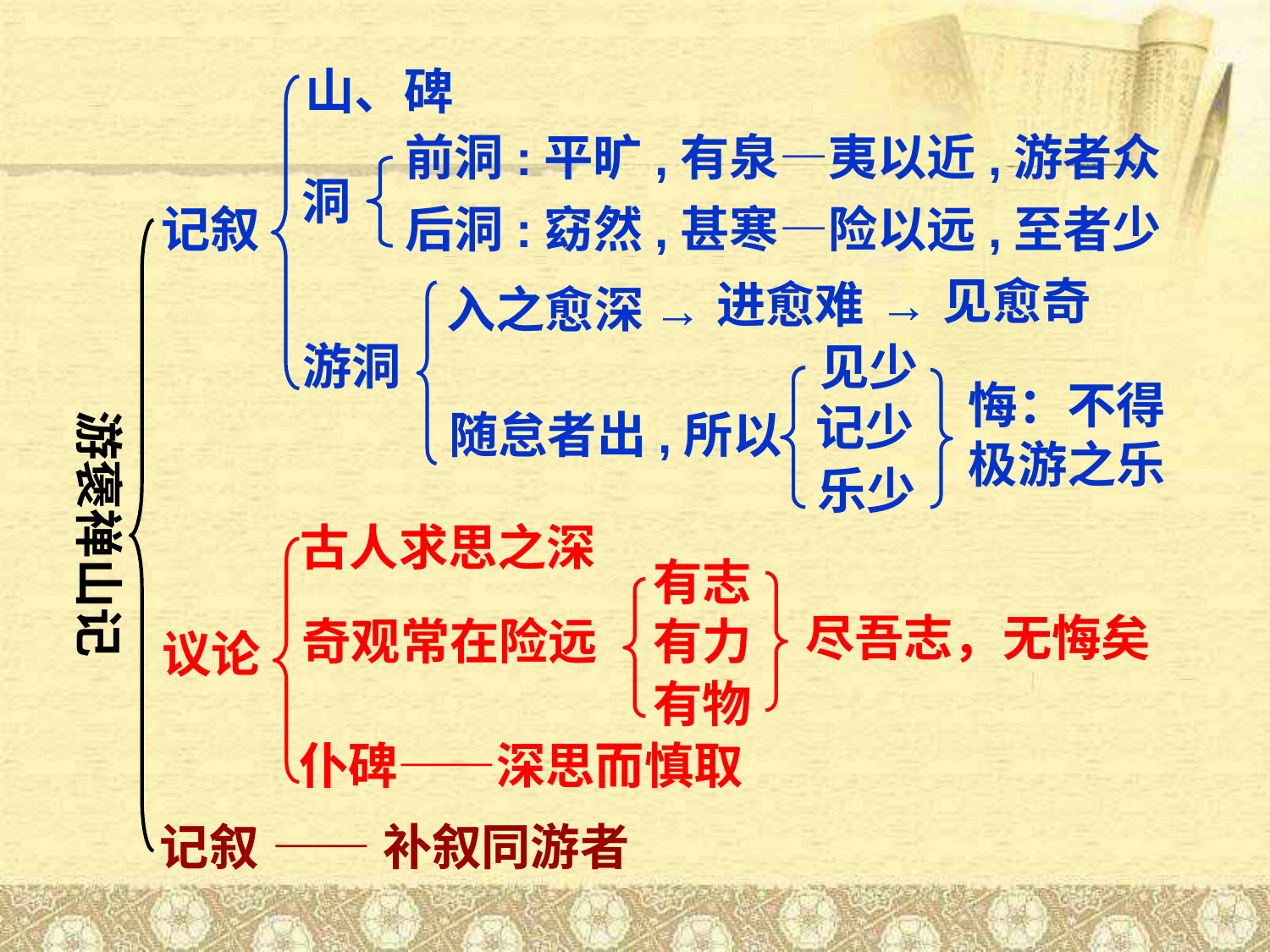

山、碑

前洞:平旷,有泉—夷以近,游者众

洞
记叙
后洞:窈然,甚寒—险以远,至者少

见愈奇
进愈难
→
入之愈深
→

游洞
见少

悔：不得极游之乐

游褒禅山记
记少
随怠者出,所以
乐少
古人求思之深

有志

尽吾志，无悔矣
奇观常在险远
有力
议论
有物
仆碑——深思而慎取
记叙
——补叙同游者